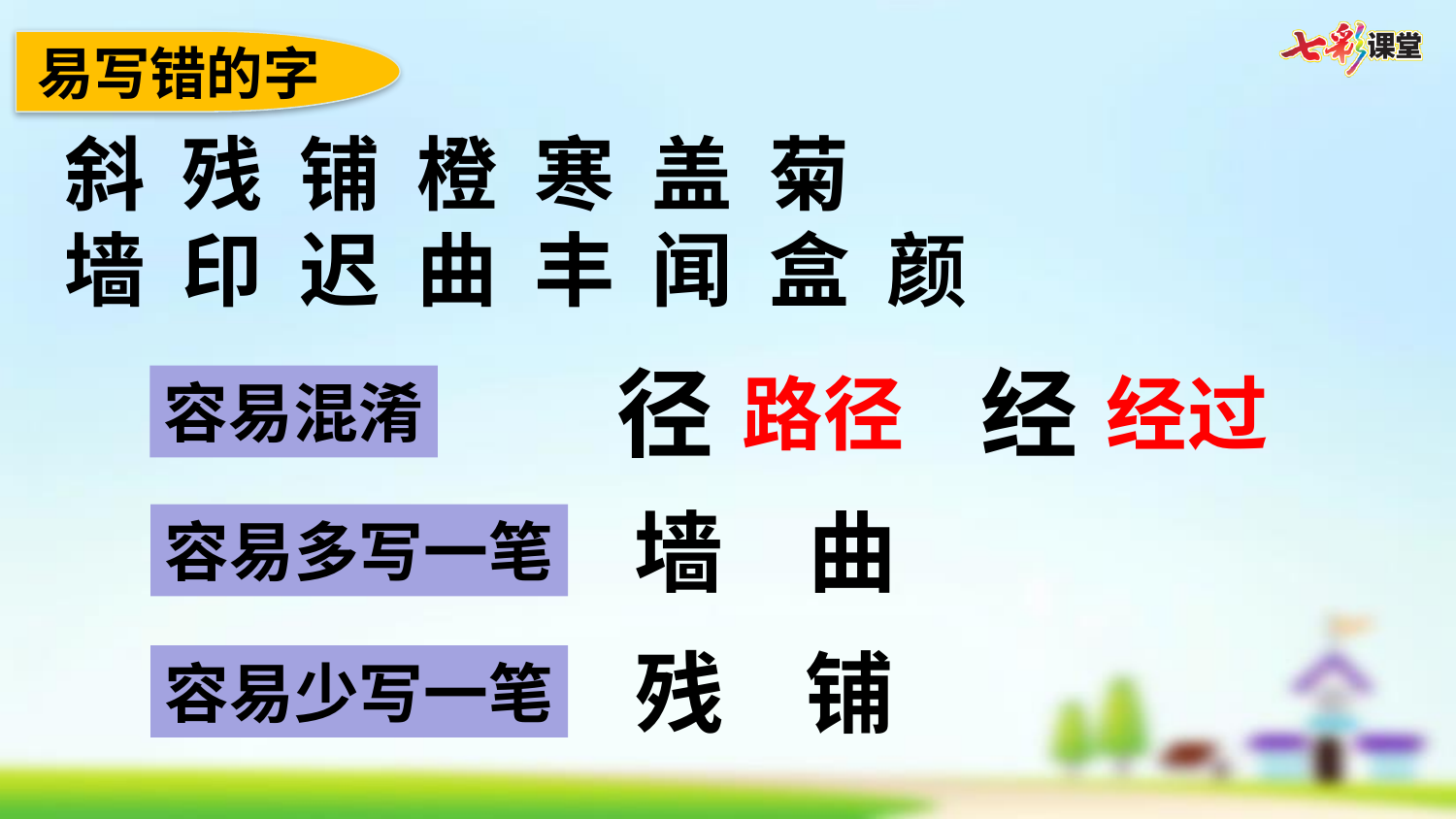

易写错的字
斜  残  铺  橙  寒  盖  菊
墙  印  迟  曲  丰  闻  盒  颜
径
经
路径
经过
容易混淆
墙
曲
容易多写一笔
铺
残
容易少写一笔